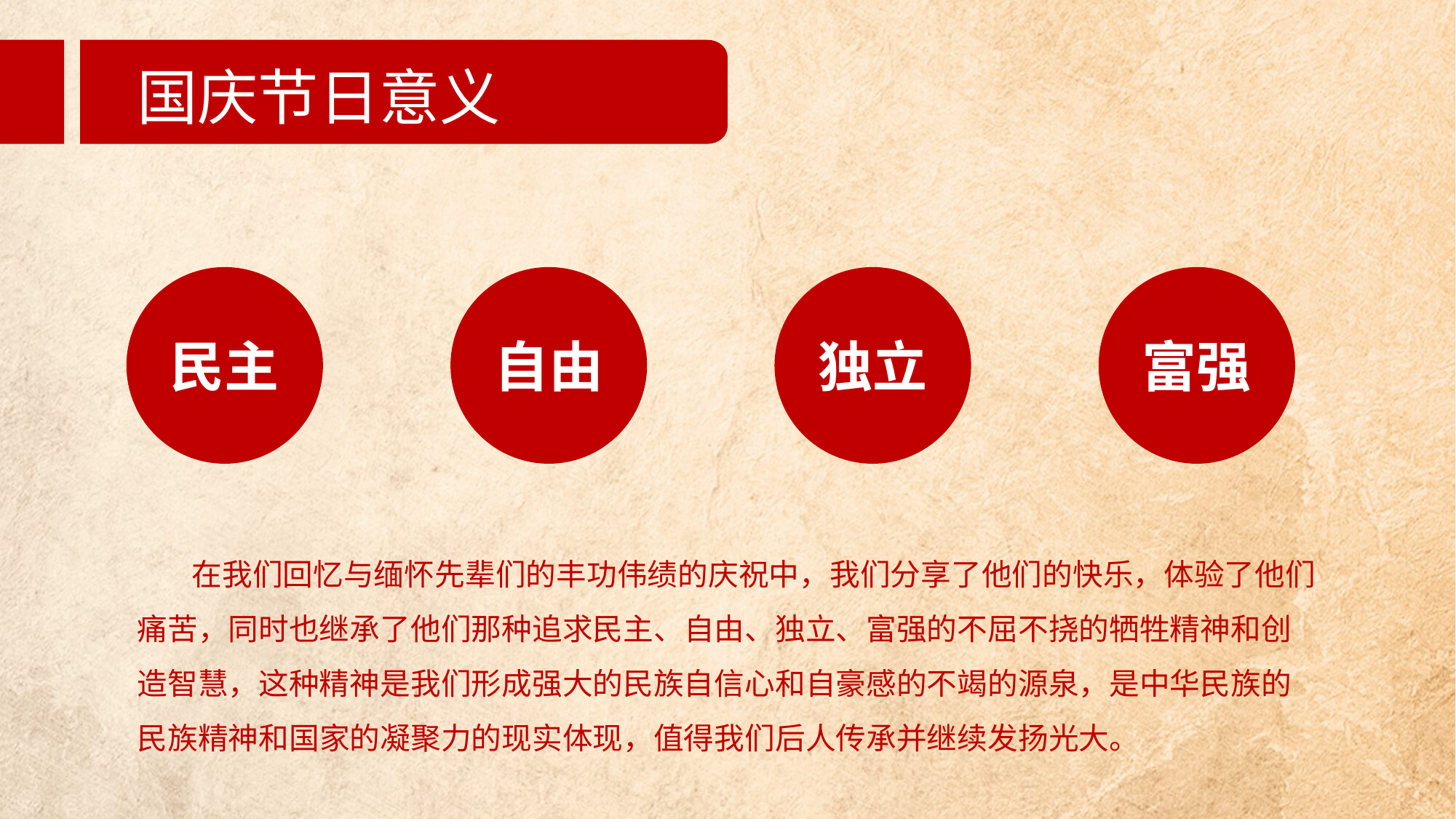

国庆节日意义
民主
自由
独立
富强
在我们回忆与缅怀先辈们的丰功伟绩的庆祝中，我们分享了他们的快乐，体验了他们痛苦，同时也继承了他们那种追求民主、自由、独立、富强的不屈不挠的牺牲精神和创造智慧，这种精神是我们形成强大的民族自信心和自豪感的不竭的源泉，是中华民族的民族精神和国家的凝聚力的现实体现，值得我们后人传承并继续发扬光大。